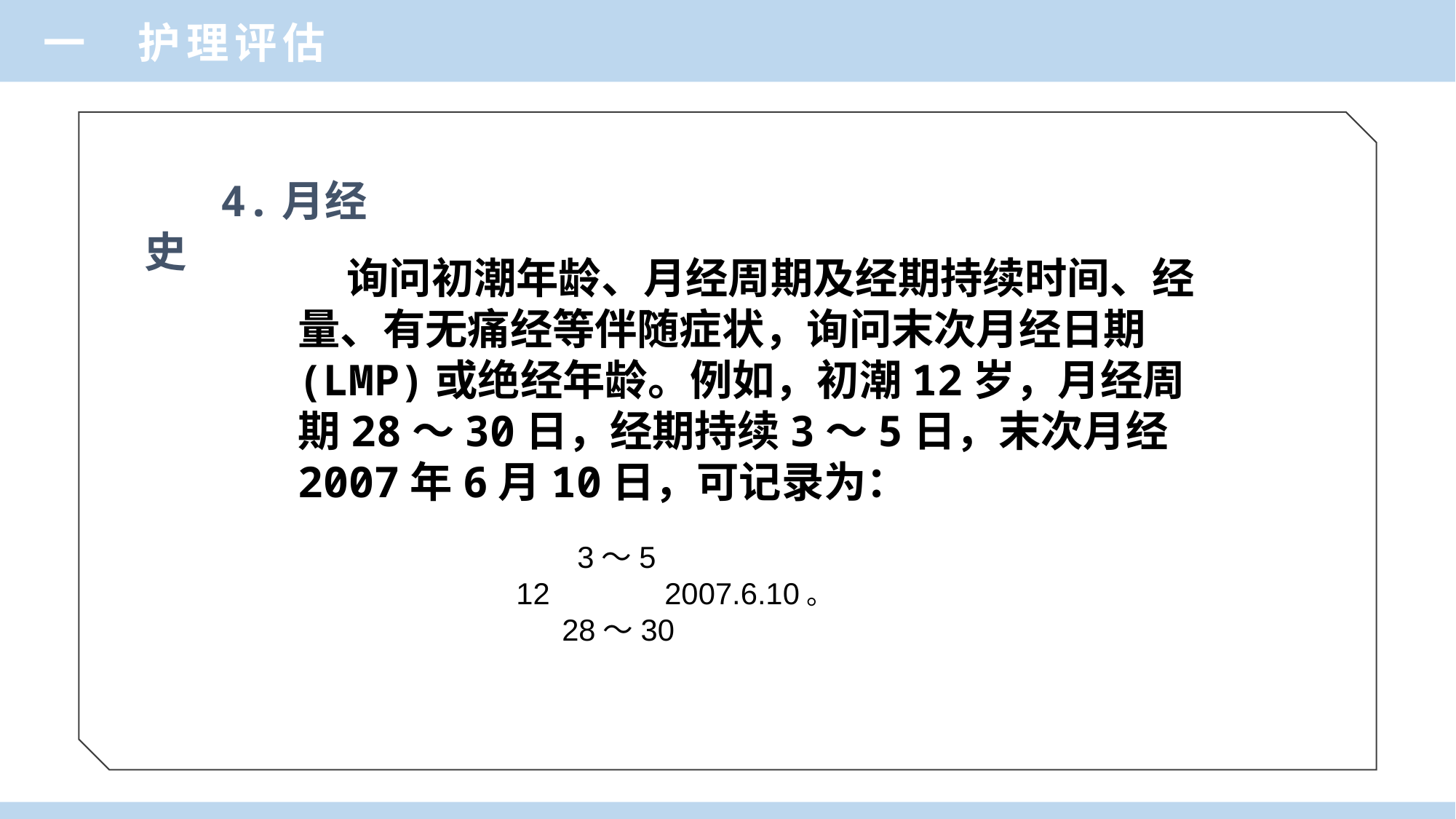

一   护理评估

   4.月经史
    询问初潮年龄、月经周期及经期持续时间、经量、有无痛经等伴随症状，询问末次月经日期(LMP)或绝经年龄。例如，初潮12岁，月经周期28～30日，经期持续3～5日，末次月经2007年6月10日，可记录为：
                        3～5
                12               2007.6.10。
                      28～30